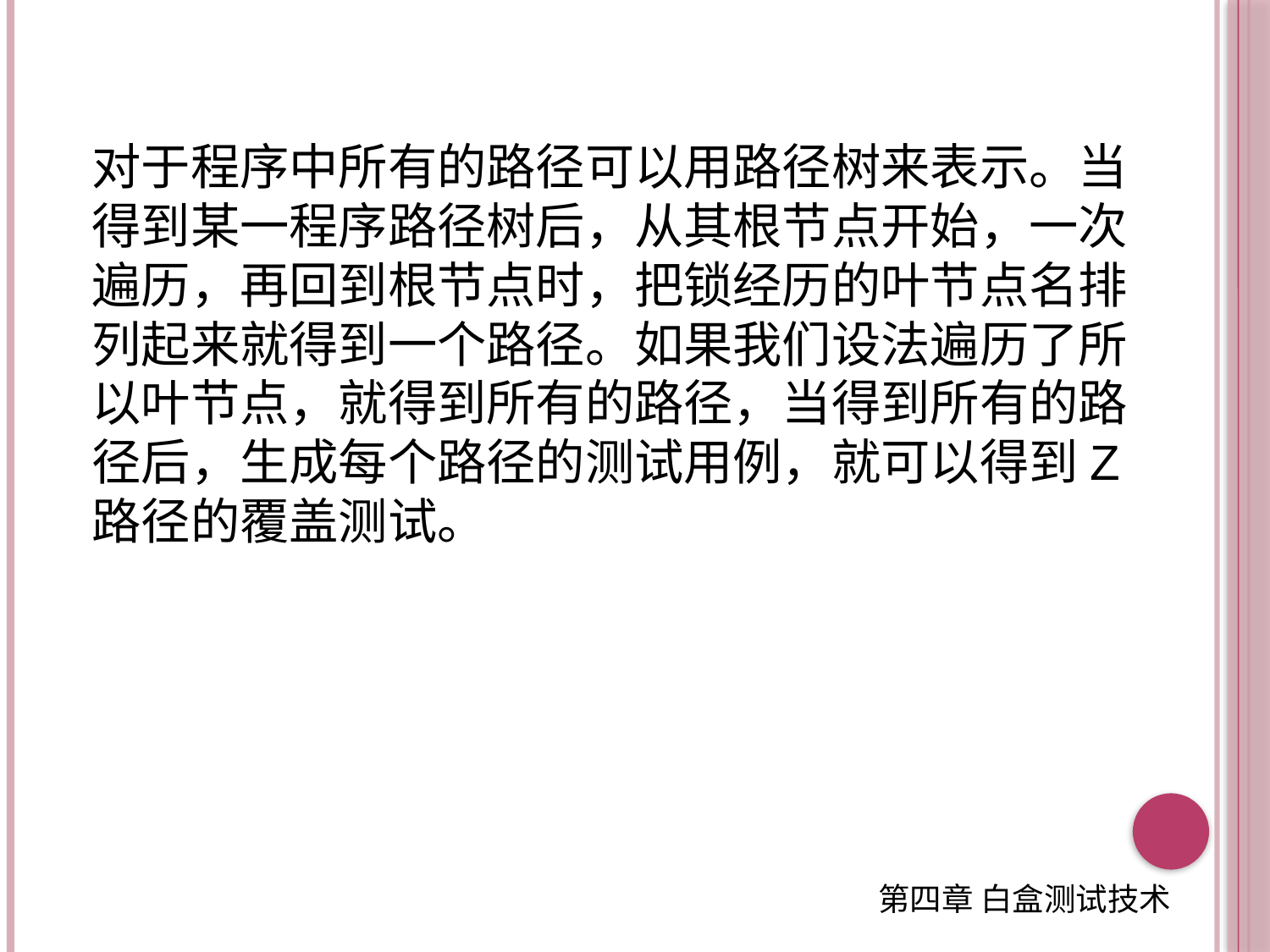

对于程序中所有的路径可以用路径树来表示。当得到某一程序路径树后，从其根节点开始，一次遍历，再回到根节点时，把锁经历的叶节点名排列起来就得到一个路径。如果我们设法遍历了所以叶节点，就得到所有的路径，当得到所有的路径后，生成每个路径的测试用例，就可以得到Z路径的覆盖测试。